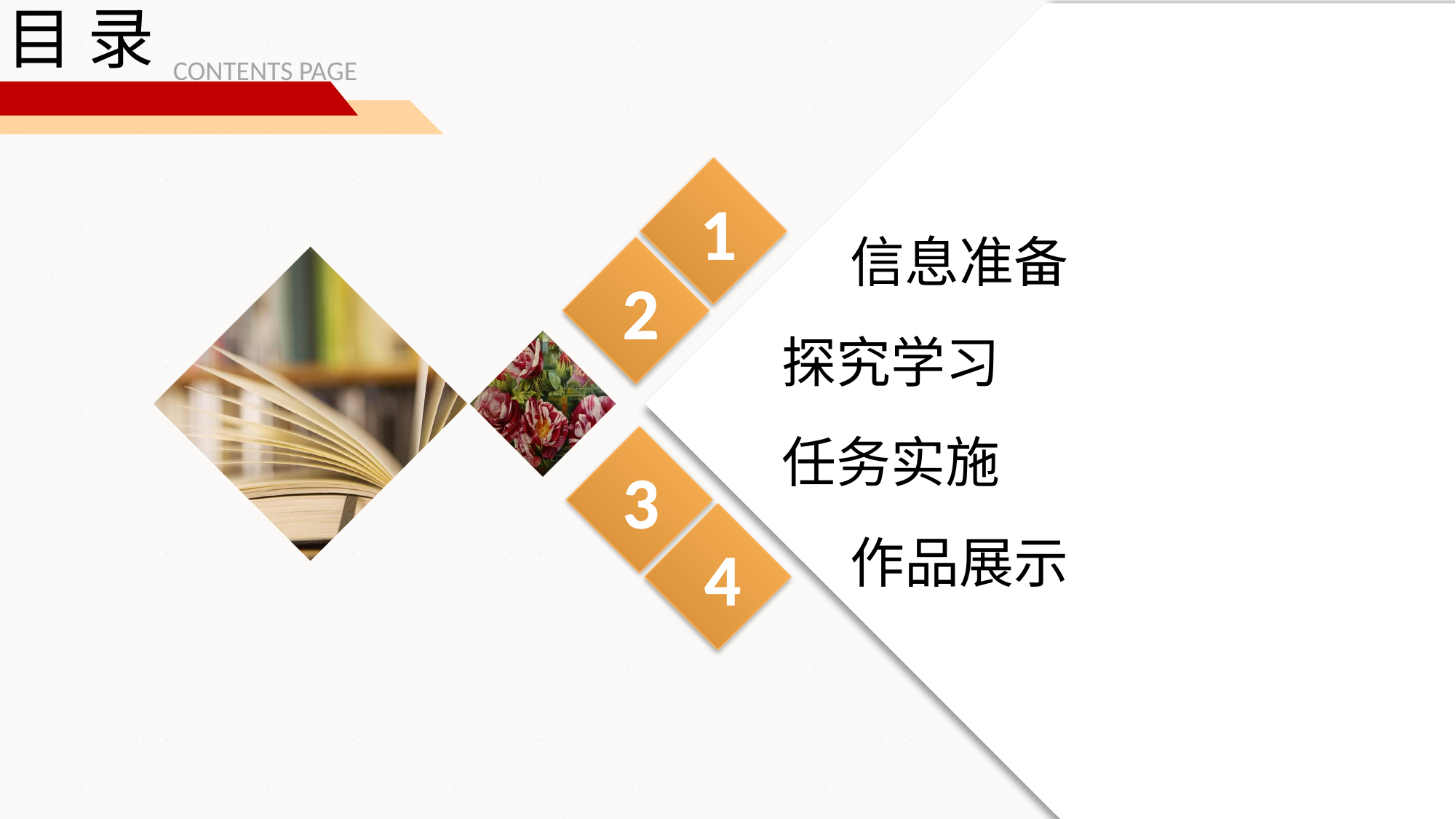

目 录

CONTENTS PAGE

1
信息准备

2

探究学习

任务实施

3
作品展示

4